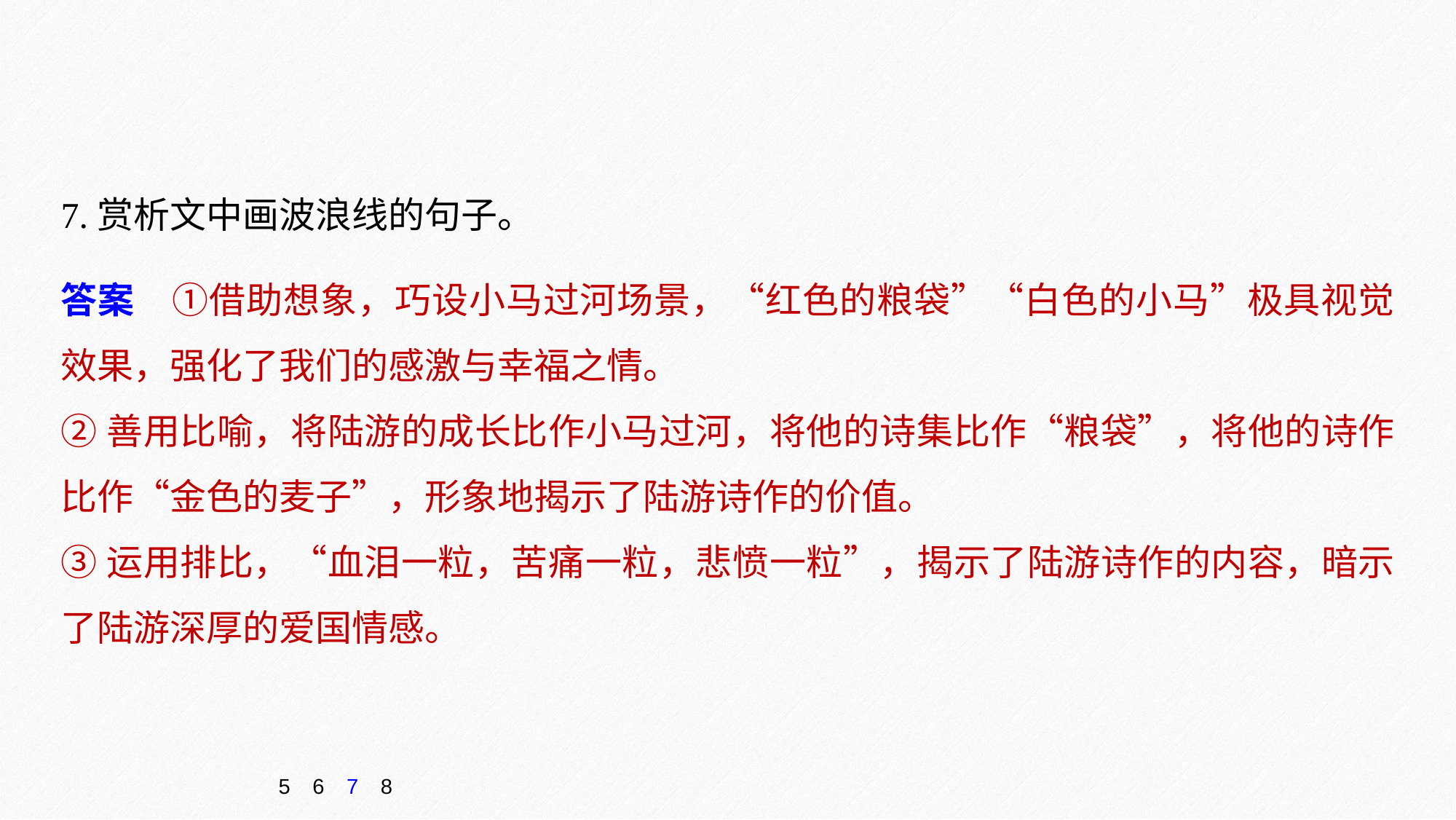

7.赏析文中画波浪线的句子。
答案　①借助想象，巧设小马过河场景，“红色的粮袋”“白色的小马”极具视觉效果，强化了我们的感激与幸福之情。
②善用比喻，将陆游的成长比作小马过河，将他的诗集比作“粮袋”，将他的诗作比作“金色的麦子”，形象地揭示了陆游诗作的价值。
③运用排比，“血泪一粒，苦痛一粒，悲愤一粒”，揭示了陆游诗作的内容，暗示了陆游深厚的爱国情感。
5
6
7
8